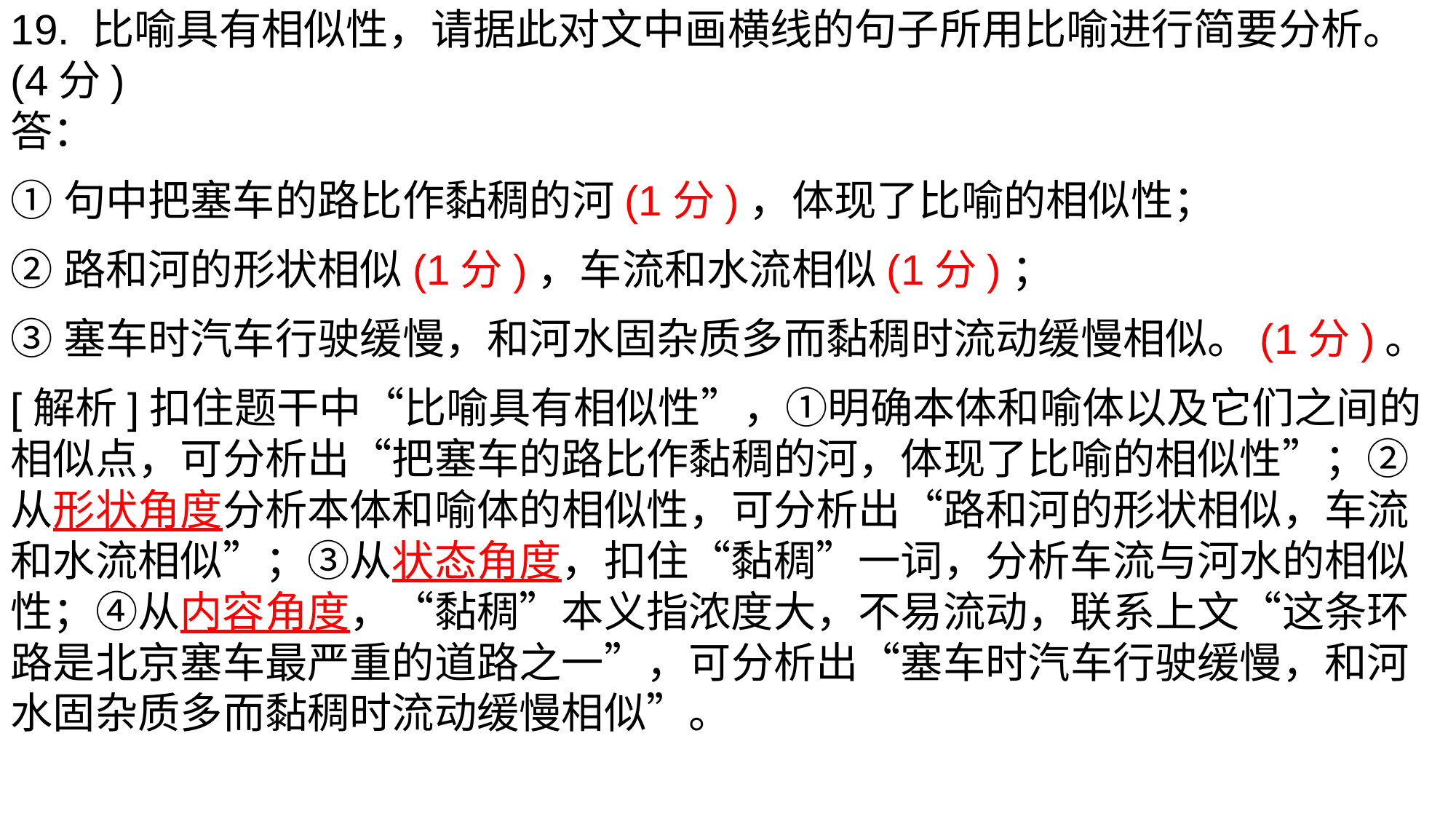

19. 比喻具有相似性，请据此对文中画横线的句子所用比喻进行简要分析。(4分)
答：
①句中把塞车的路比作黏稠的河(1分)，体现了比喻的相似性；
②路和河的形状相似(1分)，车流和水流相似(1分)；
③塞车时汽车行驶缓慢，和河水固杂质多而黏稠时流动缓慢相似。(1分)。
[解析]扣住题干中“比喻具有相似性”，①明确本体和喻体以及它们之间的相似点，可分析出“把塞车的路比作黏稠的河，体现了比喻的相似性”；②从形状角度分析本体和喻体的相似性，可分析出“路和河的形状相似，车流和水流相似”；③从状态角度，扣住“黏稠”一词，分析车流与河水的相似性；④从内容角度，“黏稠”本义指浓度大，不易流动，联系上文“这条环路是北京塞车最严重的道路之一”，可分析出“塞车时汽车行驶缓慢，和河水固杂质多而黏稠时流动缓慢相似”。